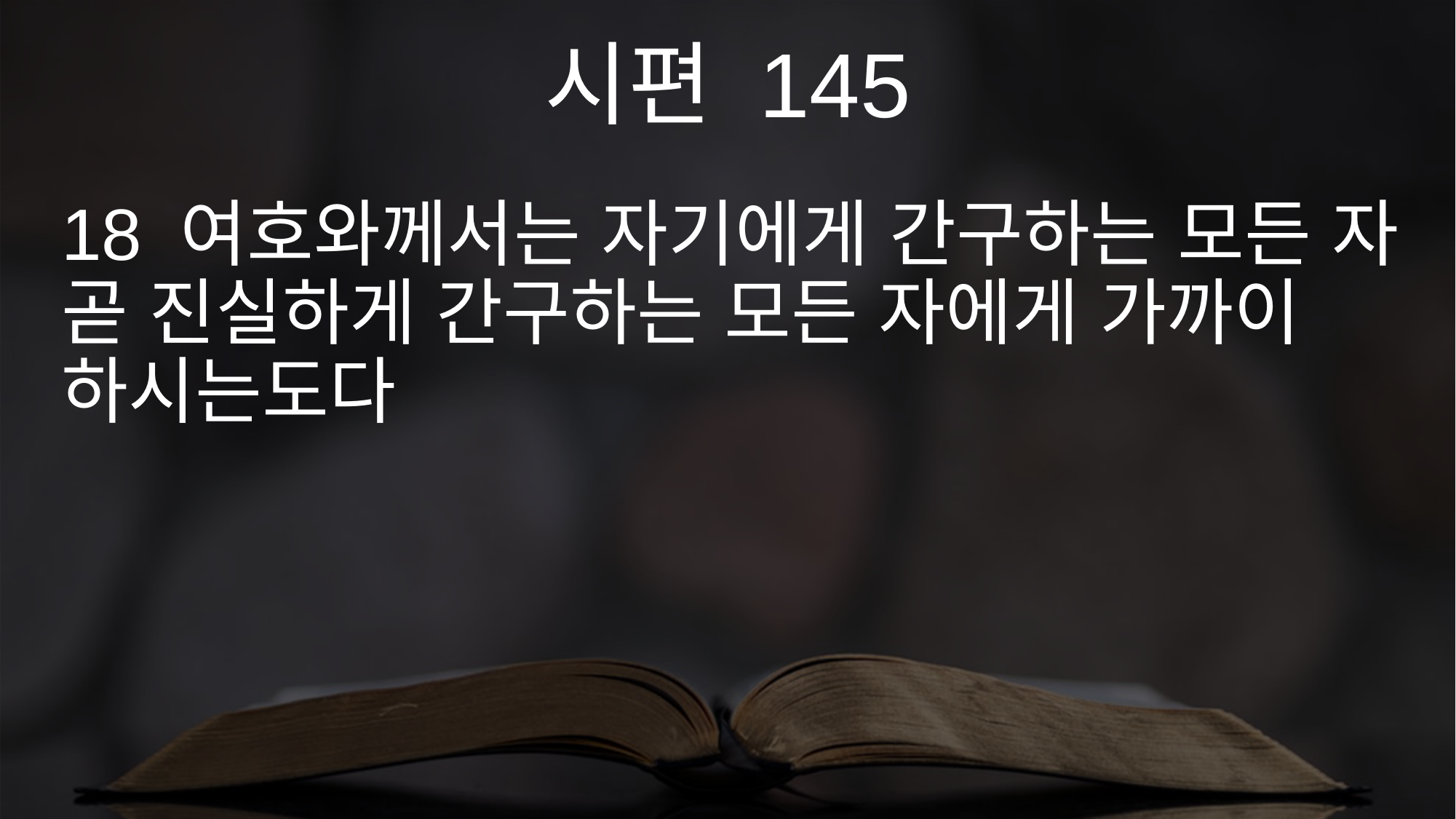

시편 145
18 여호와께서는 자기에게 간구하는 모든 자 곧 진실하게 간구하는 모든 자에게 가까이 하시는도다